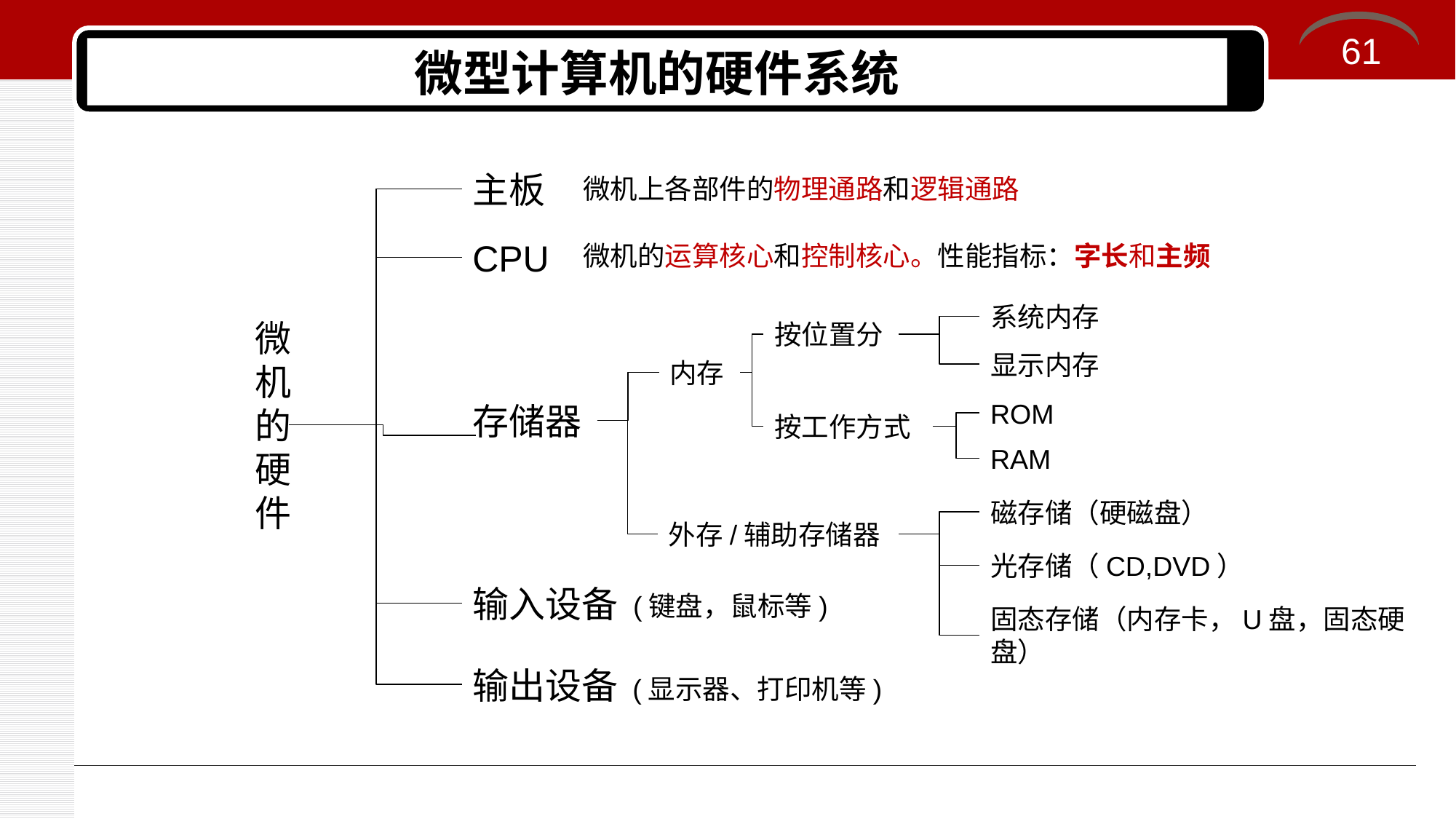

61
# 微型计算机的硬件系统
主板
微机上各部件的物理通路和逻辑通路
CPU
微机的运算核心和控制核心。性能指标：字长和主频
系统内存
微机的硬件
按位置分
显示内存
内存
ROM
存储器
按工作方式
RAM
磁存储（硬磁盘）
外存/辅助存储器
光存储（CD,DVD）
输入设备
(键盘，鼠标等)
固态存储（内存卡，U盘，固态硬盘）
输出设备
(显示器、打印机等)